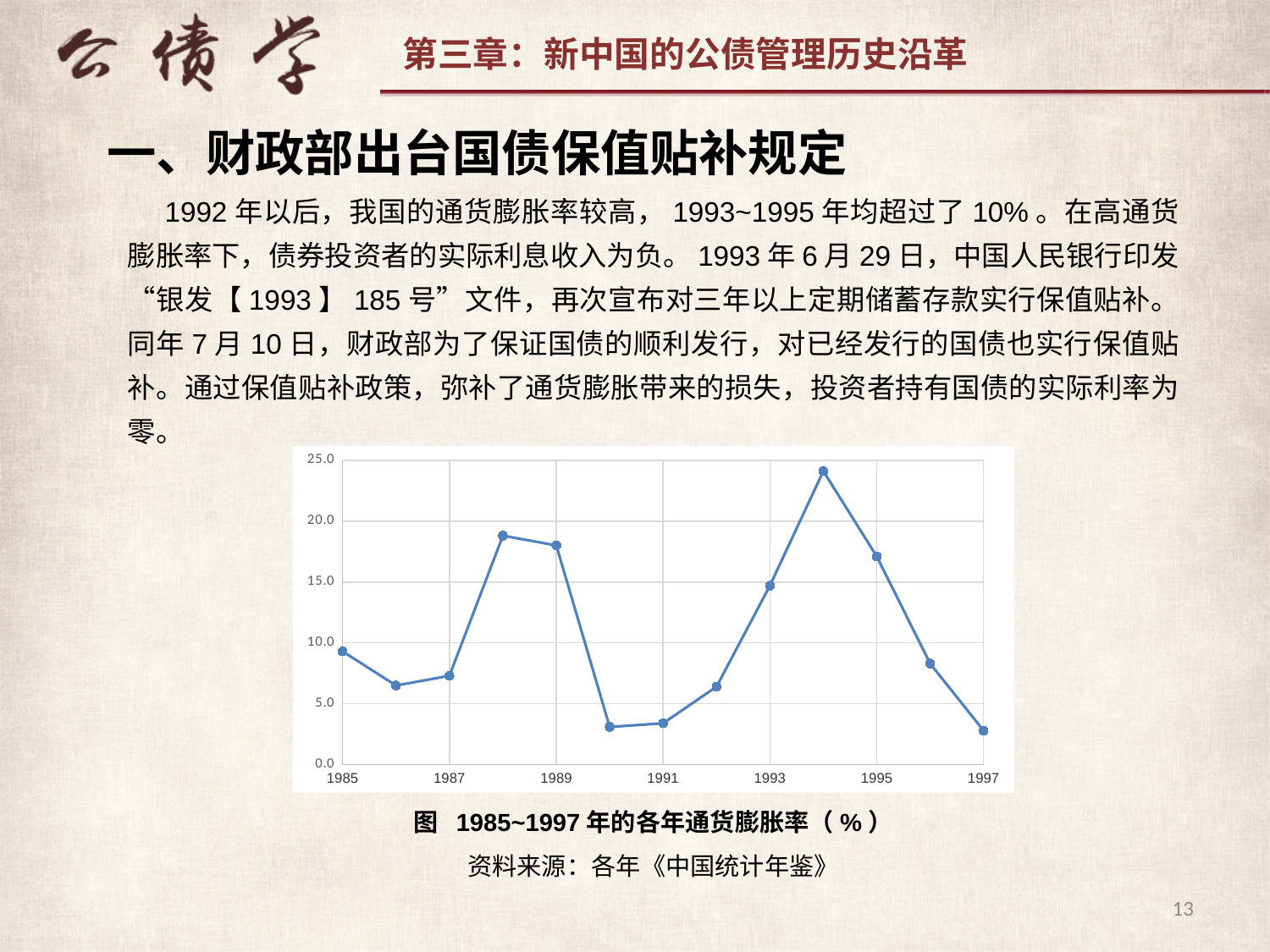

一、财政部出台国债保值贴补规定
1992年以后，我国的通货膨胀率较高，1993~1995年均超过了10%。在高通货膨胀率下，债券投资者的实际利息收入为负。1993年6月29日，中国人民银行印发“银发【1993】185号”文件，再次宣布对三年以上定期储蓄存款实行保值贴补。同年7月10日，财政部为了保证国债的顺利发行，对已经发行的国债也实行保值贴补。通过保值贴补政策，弥补了通货膨胀带来的损失，投资者持有国债的实际利率为零。

### Chart

| Category |  |
|---|---|
图  1985~1997年的各年通货膨胀率（%）
资料来源：各年《中国统计年鉴》
13